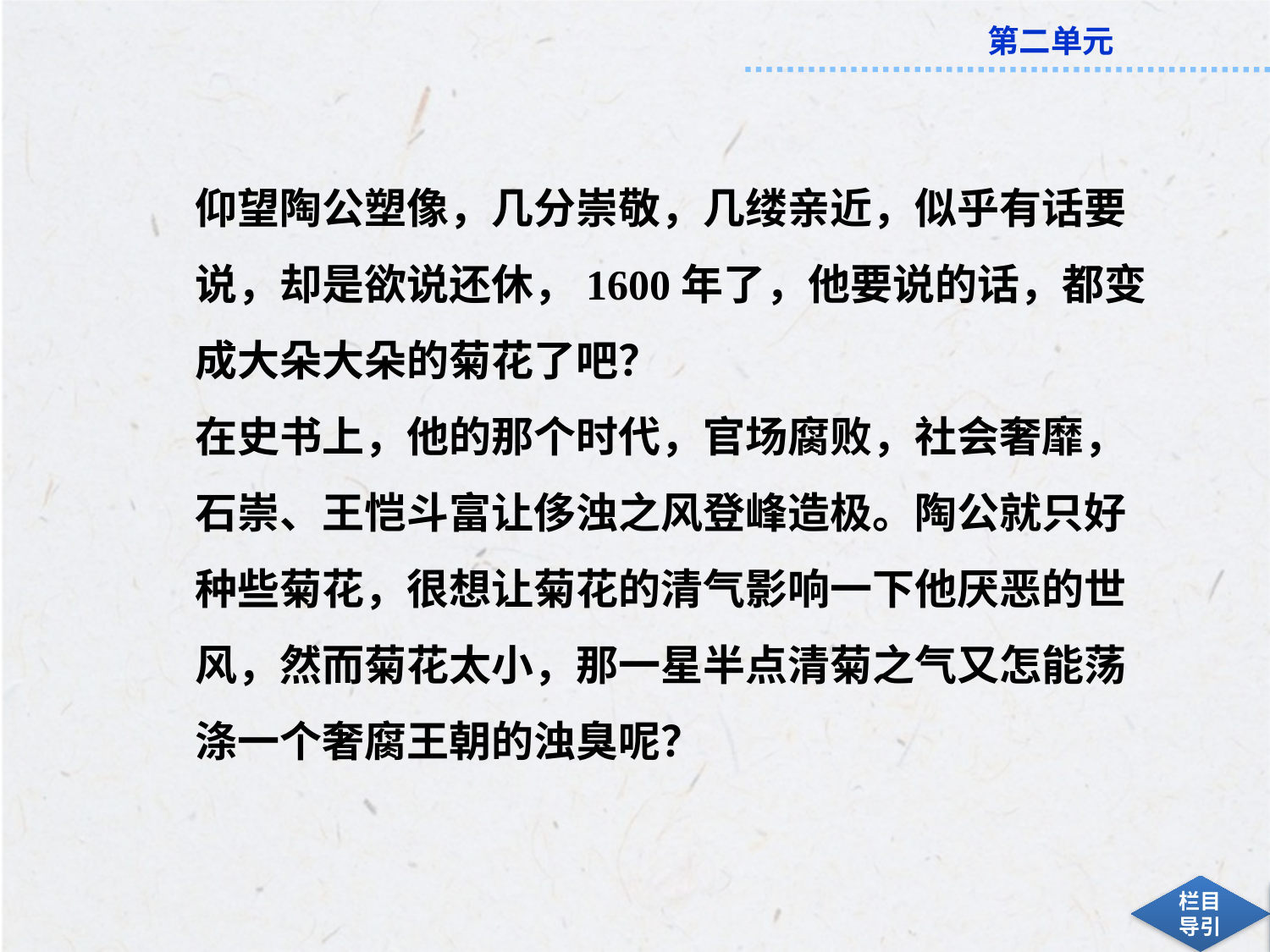

仰望陶公塑像，几分崇敬，几缕亲近，似乎有话要说，却是欲说还休，1600年了，他要说的话，都变成大朵大朵的菊花了吧？
在史书上，他的那个时代，官场腐败，社会奢靡，石崇、王恺斗富让侈浊之风登峰造极。陶公就只好种些菊花，很想让菊花的清气影响一下他厌恶的世风，然而菊花太小，那一星半点清菊之气又怎能荡涤一个奢腐王朝的浊臭呢？